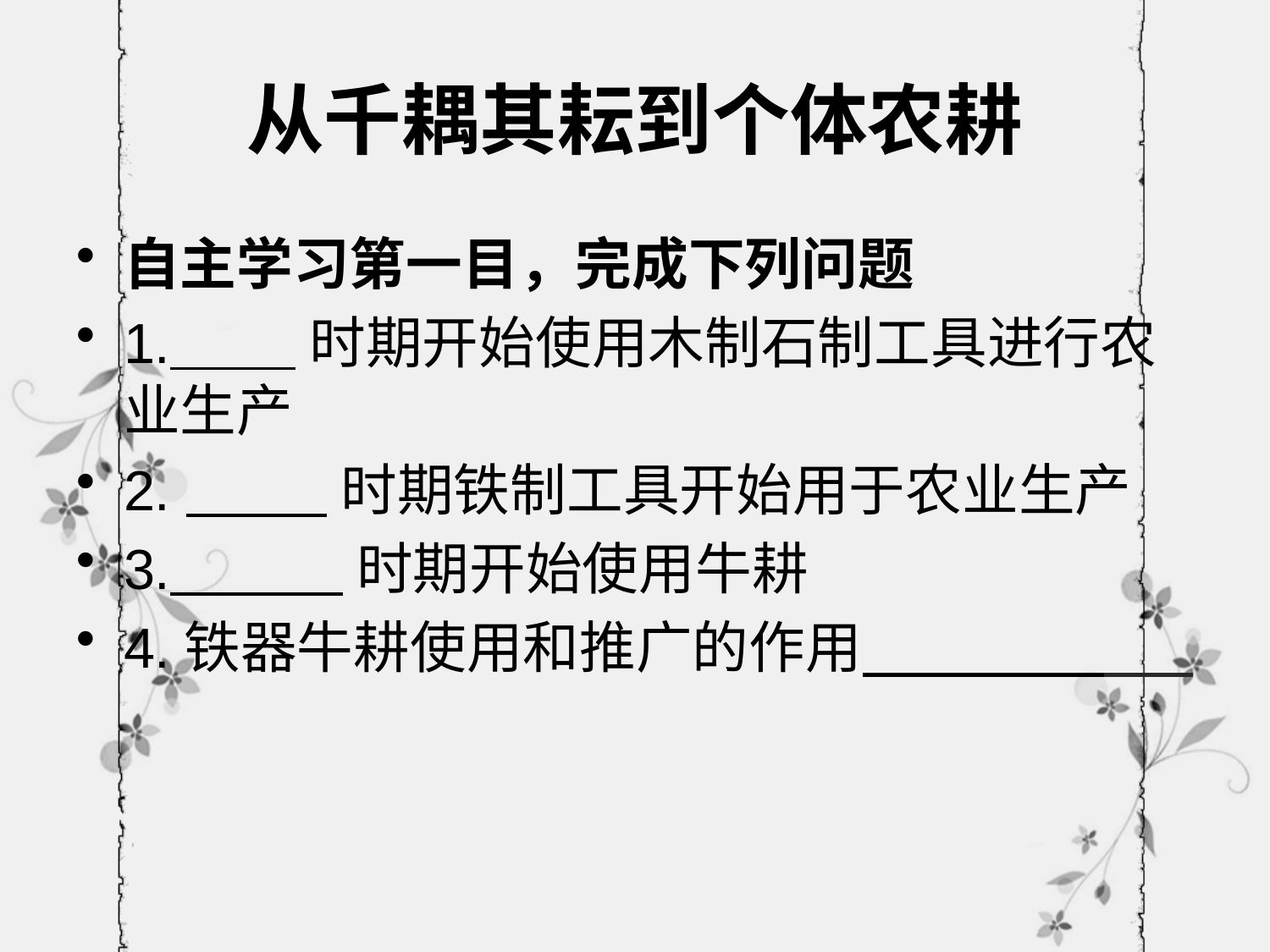

# 从千耦其耘到个体农耕
自主学习第一目，完成下列问题
1.        时期开始使用木制石制工具进行农业生产
2.          时期铁制工具开始用于农业生产
3.           时期开始使用牛耕
4.铁器牛耕使用和推广的作用